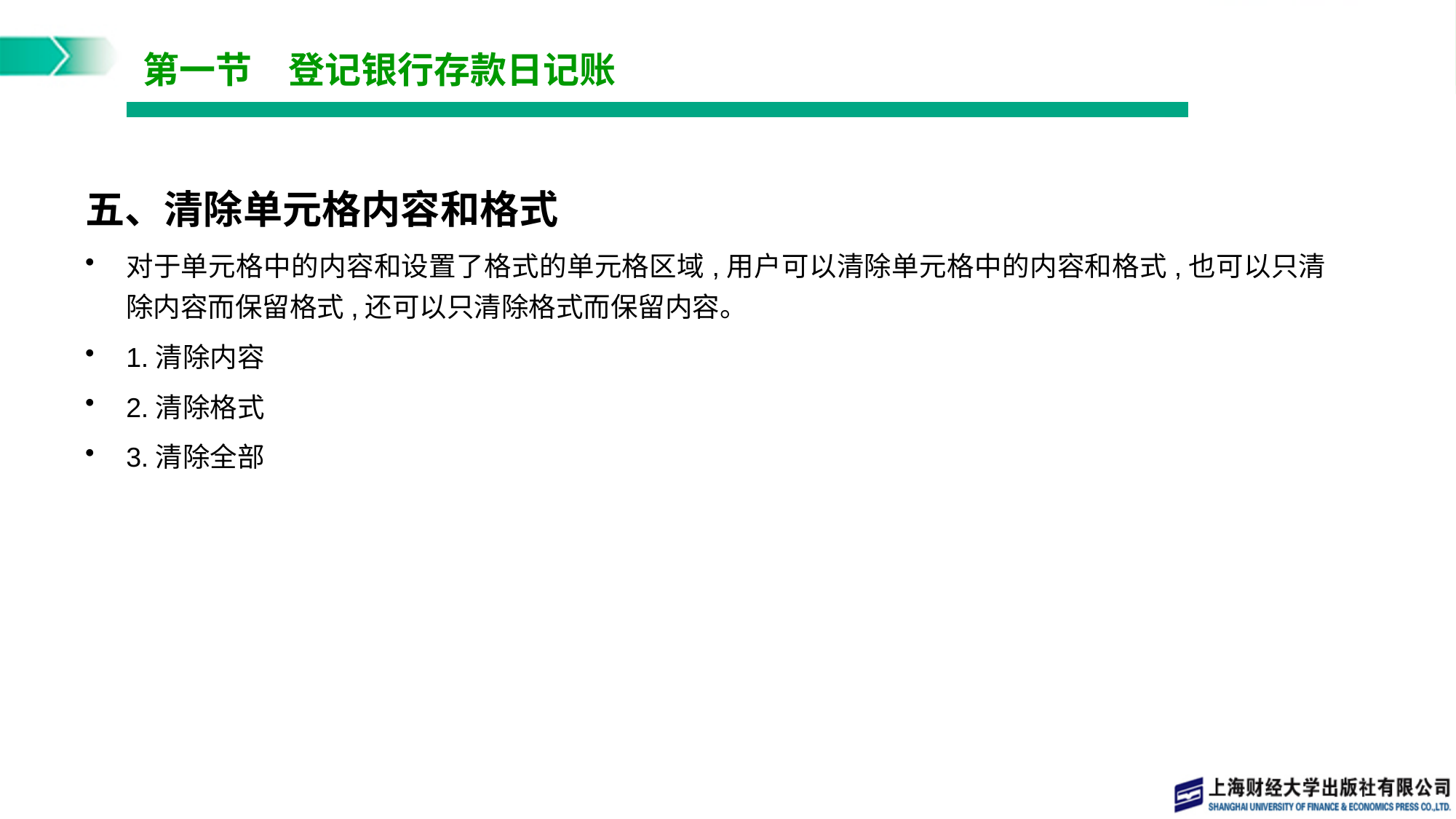

# 第一节　登记银行存款日记账
五、清除单元格内容和格式
对于单元格中的内容和设置了格式的单元格区域,用户可以清除单元格中的内容和格式,也可以只清除内容而保留格式,还可以只清除格式而保留内容。
1.清除内容
2.清除格式
3.清除全部